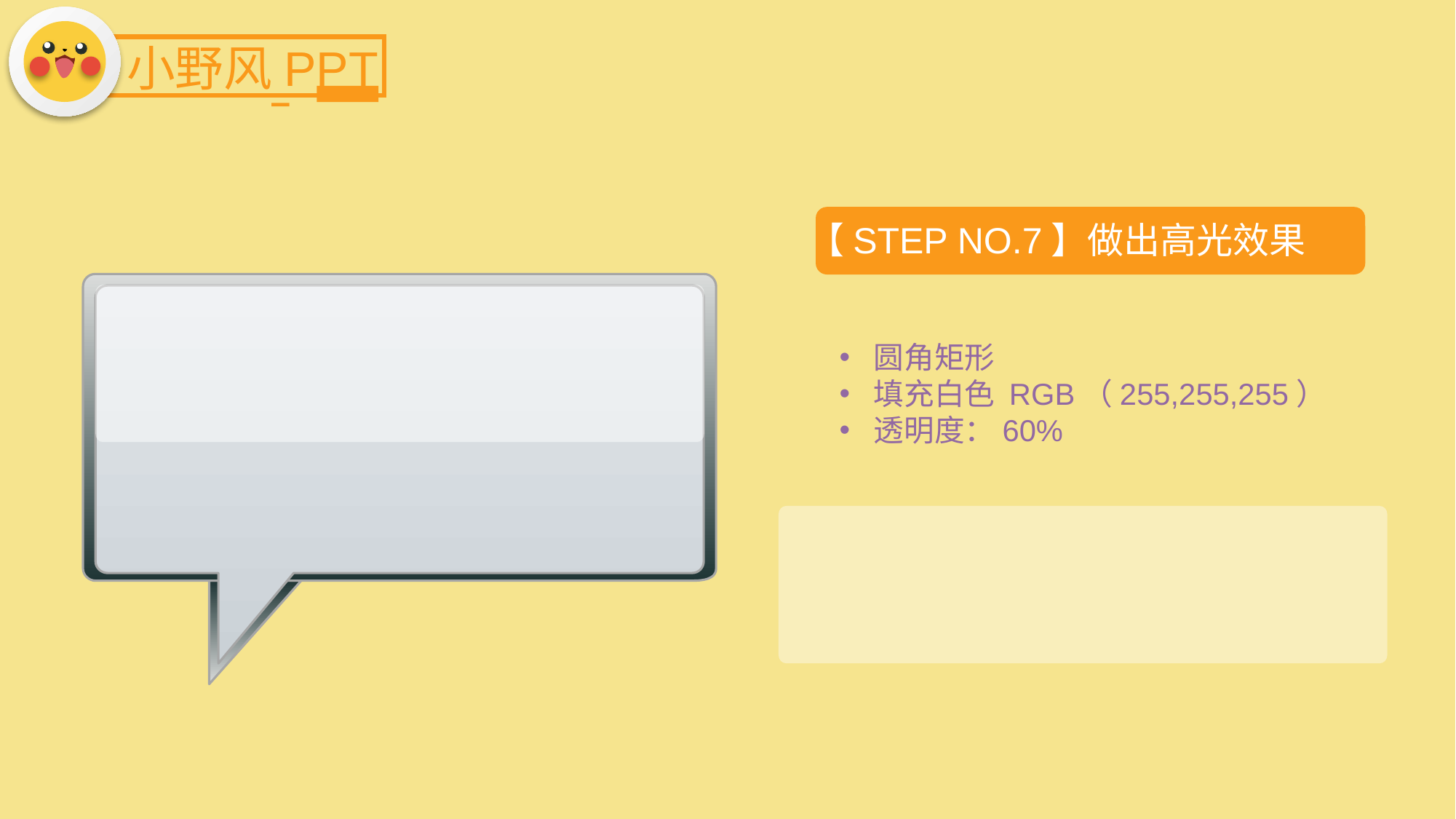

小野风PPT

【STEP NO.7】做出高光效果

圆角矩形
填充白色 RGB（255,255,255）
透明度：60%